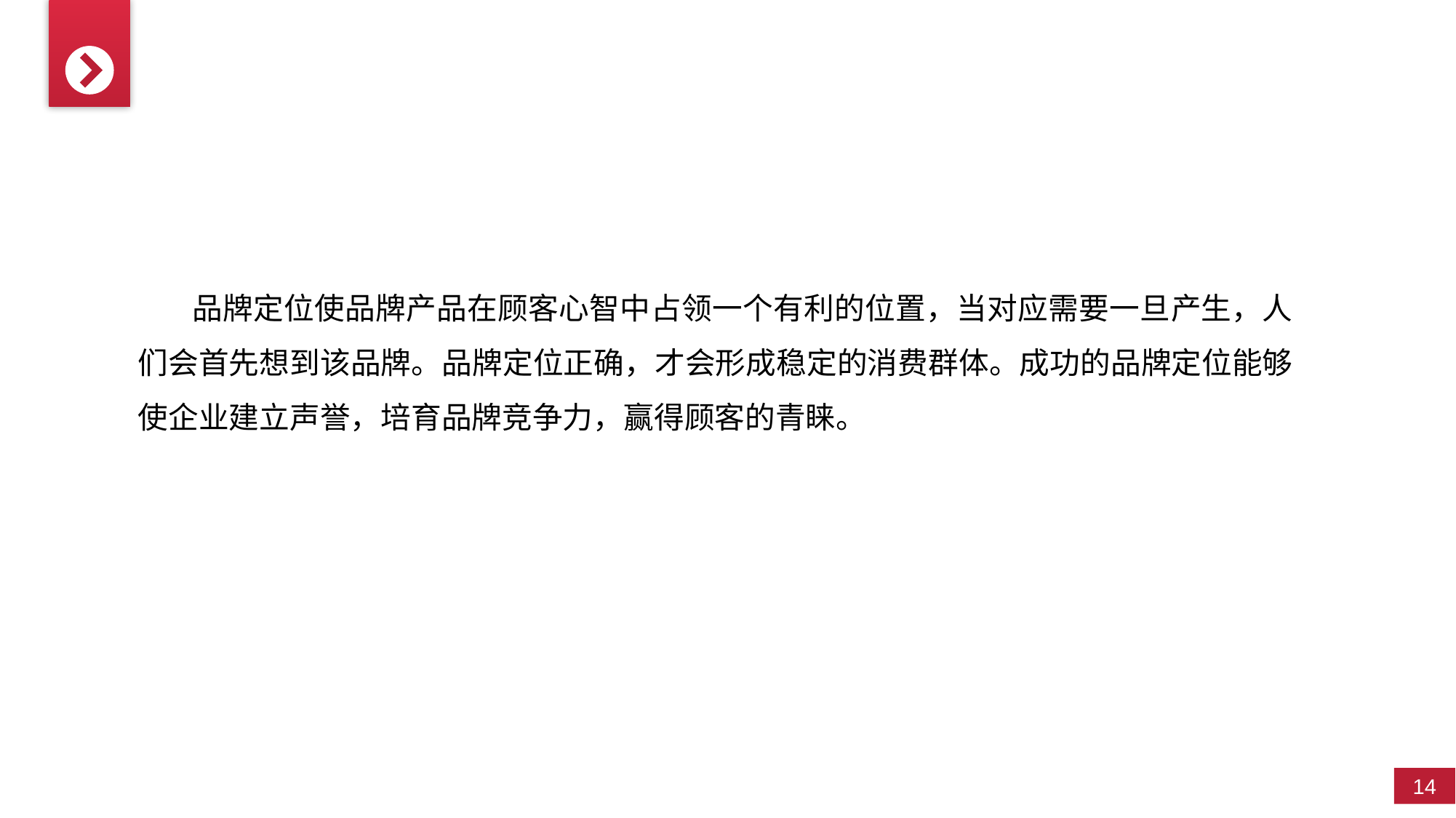

品牌定位使品牌产品在顾客心智中占领一个有利的位置，当对应需要一旦产生，人们会首先想到该品牌。品牌定位正确，才会形成稳定的消费群体。成功的品牌定位能够使企业建立声誉，培育品牌竞争力，赢得顾客的青睐。